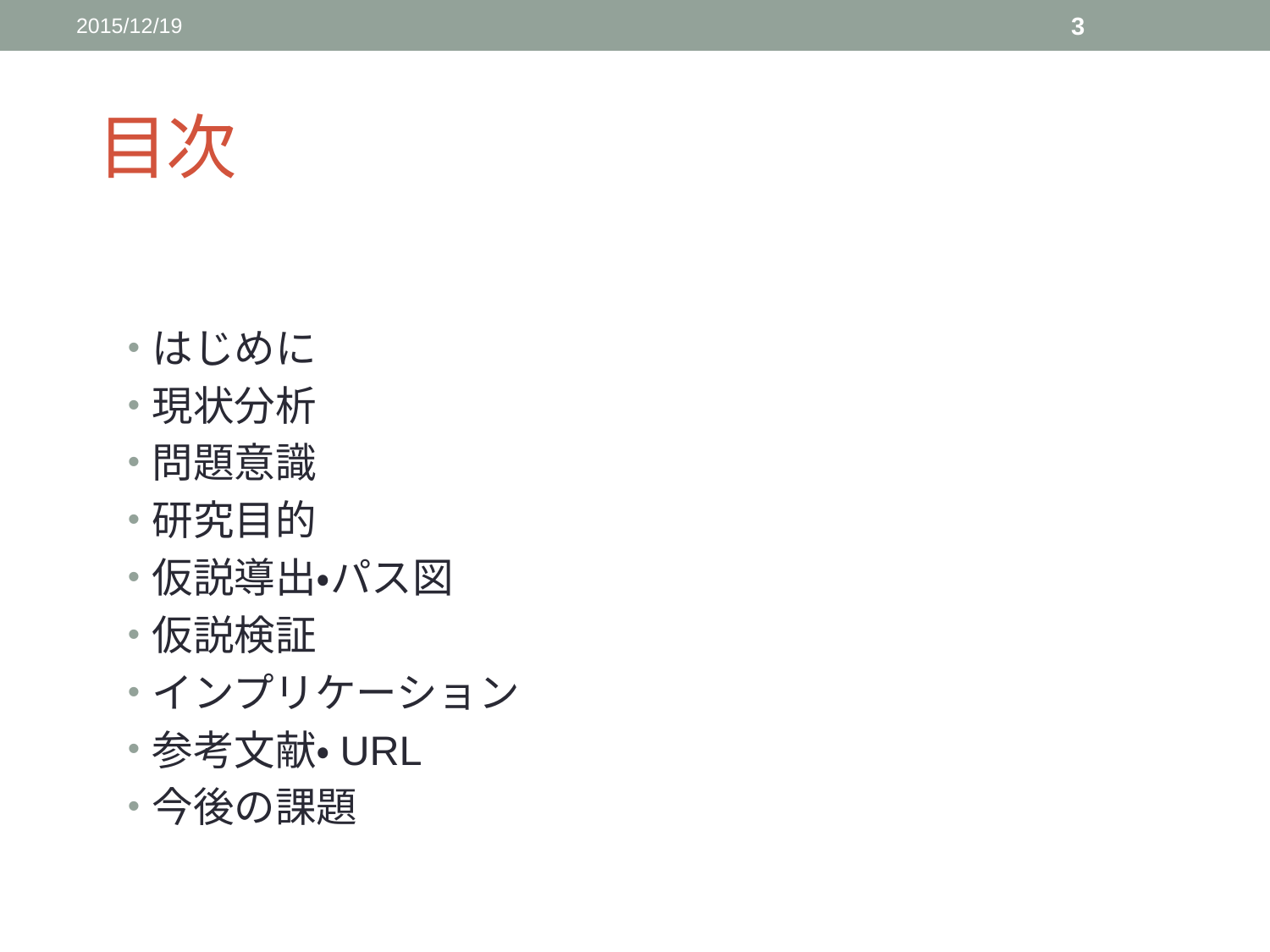

2015/12/19
3
# 目次
はじめに
現状分析
問題意識
研究目的
仮説導出・パス図
仮説検証
インプリケーション
参考文献・URL
今後の課題